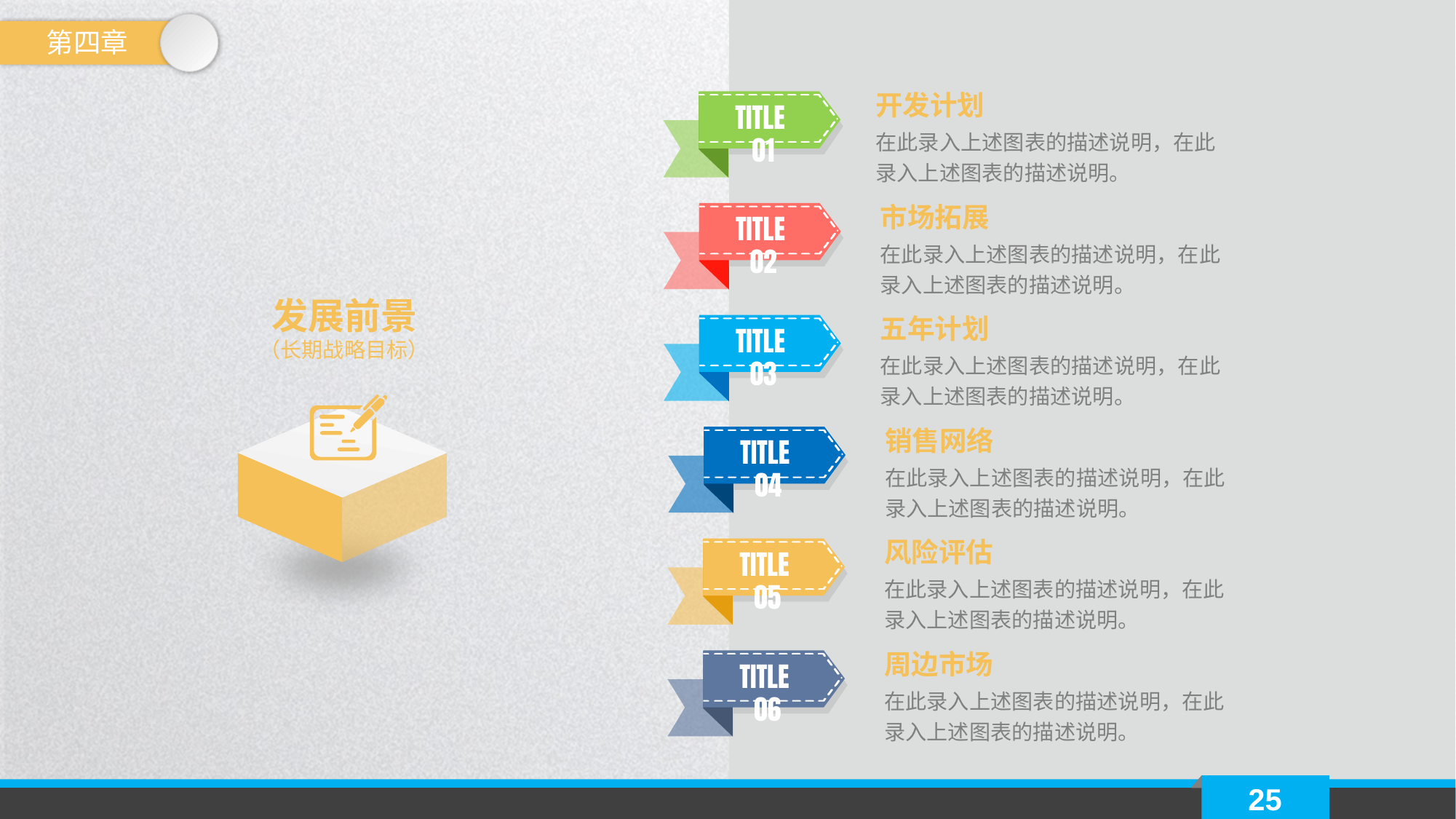

第四章

开发计划

TITLE  01
在此录入上述图表的描述说明，在此录入上述图表的描述说明。
市场拓展

TITLE  02
在此录入上述图表的描述说明，在此录入上述图表的描述说明。
发展前景
（长期战略目标）
五年计划

TITLE  03
在此录入上述图表的描述说明，在此录入上述图表的描述说明。

销售网络

TITLE  04

在此录入上述图表的描述说明，在此录入上述图表的描述说明。
风险评估

TITLE  05
在此录入上述图表的描述说明，在此录入上述图表的描述说明。
周边市场

TITLE  06
在此录入上述图表的描述说明，在此录入上述图表的描述说明。

25

延时符